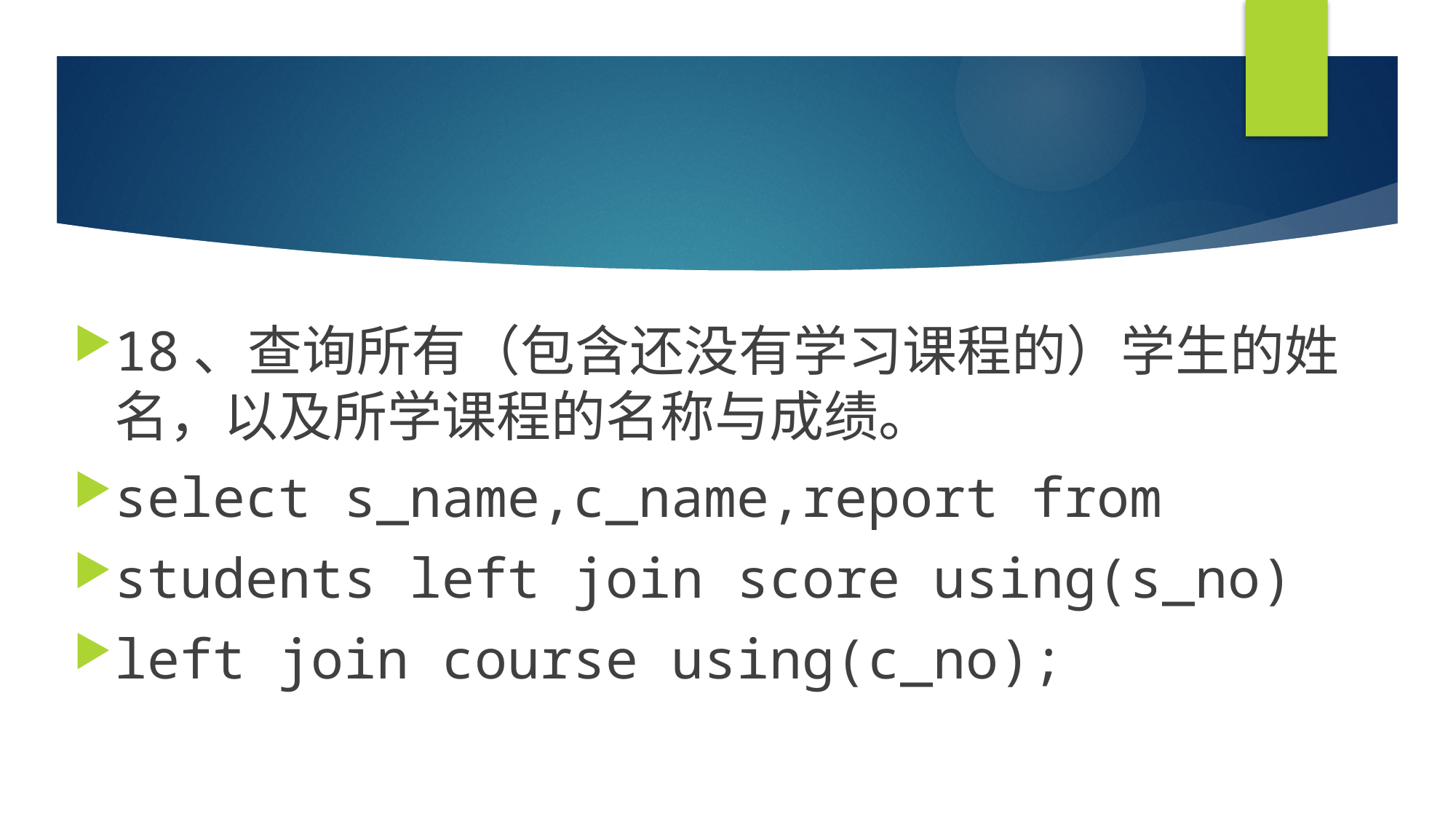

#
18、查询所有（包含还没有学习课程的）学生的姓名，以及所学课程的名称与成绩。
select s_name,c_name,report from
students left join score using(s_no)
left join course using(c_no);